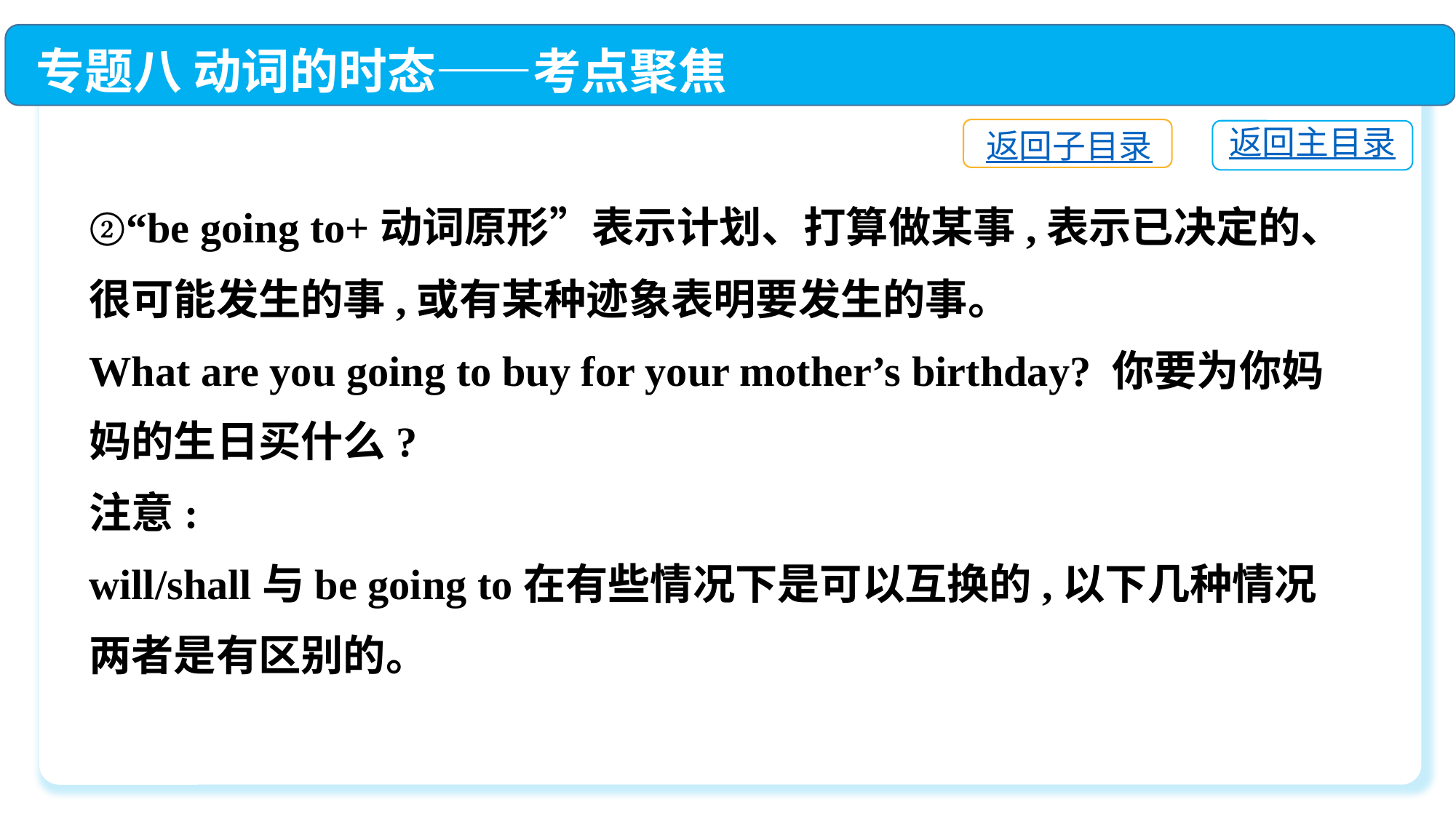

专题八 动词的时态——考点聚焦

返回子目录
返回主目录
②“be going to+动词原形”表示计划、打算做某事,表示已决定的、很可能发生的事,或有某种迹象表明要发生的事。
What are you going to buy for your mother’s birthday? 你要为你妈妈的生日买什么?
注意:
will/shall与be going to在有些情况下是可以互换的,以下几种情况两者是有区别的。